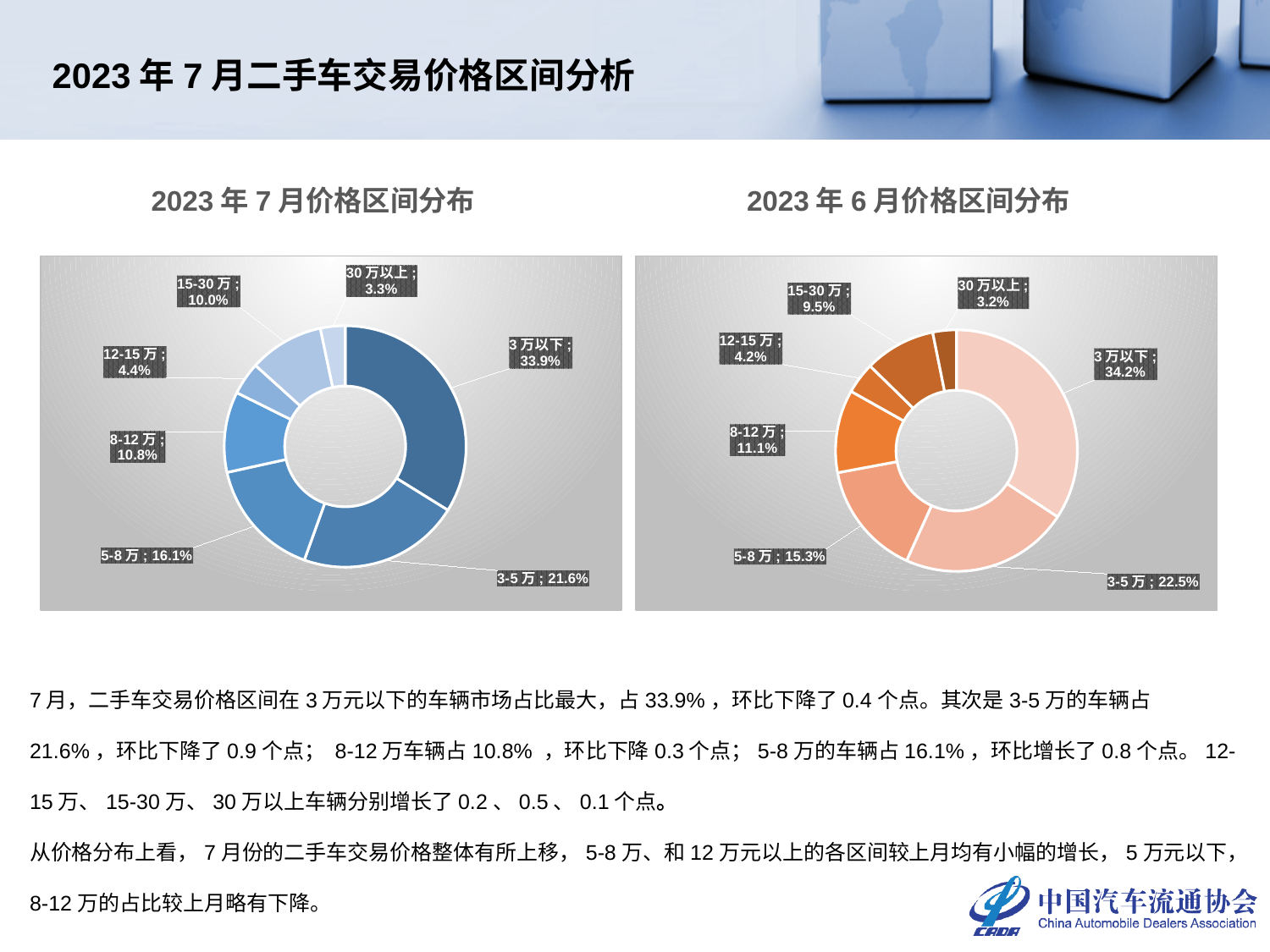

2023年7月二手车交易价格区间分析
2023年7月价格区间分布
2023年6月价格区间分布

### Chart

| Category | 2023年6月 |
|---|---|
| 3万以下 | 0.3385049924650351 |
| 3-5万 | 0.2163724652113756 |
| 5-8万 | 0.16058288020727762 |
| 8-12万 | 0.10798353764397951 |
| 12-15万 | 0.043658732187078636 |
| 15-30万 | 0.09995946100765835 |
| 30万以上 | 0.03293793127759516 |

### Chart

| Category | 2023年5月 |
|---|---|
| 3万以下 | 0.3424994572689775 |
| 3-5万 | 0.22510221434257183 |
| 5-8万 | 0.15295969317606195 |
| 8-12万 | 0.11110156306534481 |
| 12-15万 | 0.04188978942036327 |
| 15-30万 | 0.09490104204356321 |
| 30万以上 | 0.03154624068311745 |
7月，二手车交易价格区间在3万元以下的车辆市场占比最大，占33.9%，环比下降了0.4个点。其次是3-5万的车辆占21.6%，环比下降了0.9个点； 8-12万车辆占10.8% ，环比下降0.3个点；5-8万的车辆占16.1%，环比增长了0.8个点。12-15万、15-30万、30万以上车辆分别增长了0.2、0.5、0.1个点。
从价格分布上看，7月份的二手车交易价格整体有所上移，5-8万、和12万元以上的各区间较上月均有小幅的增长，5万元以下，8-12万的占比较上月略有下降。